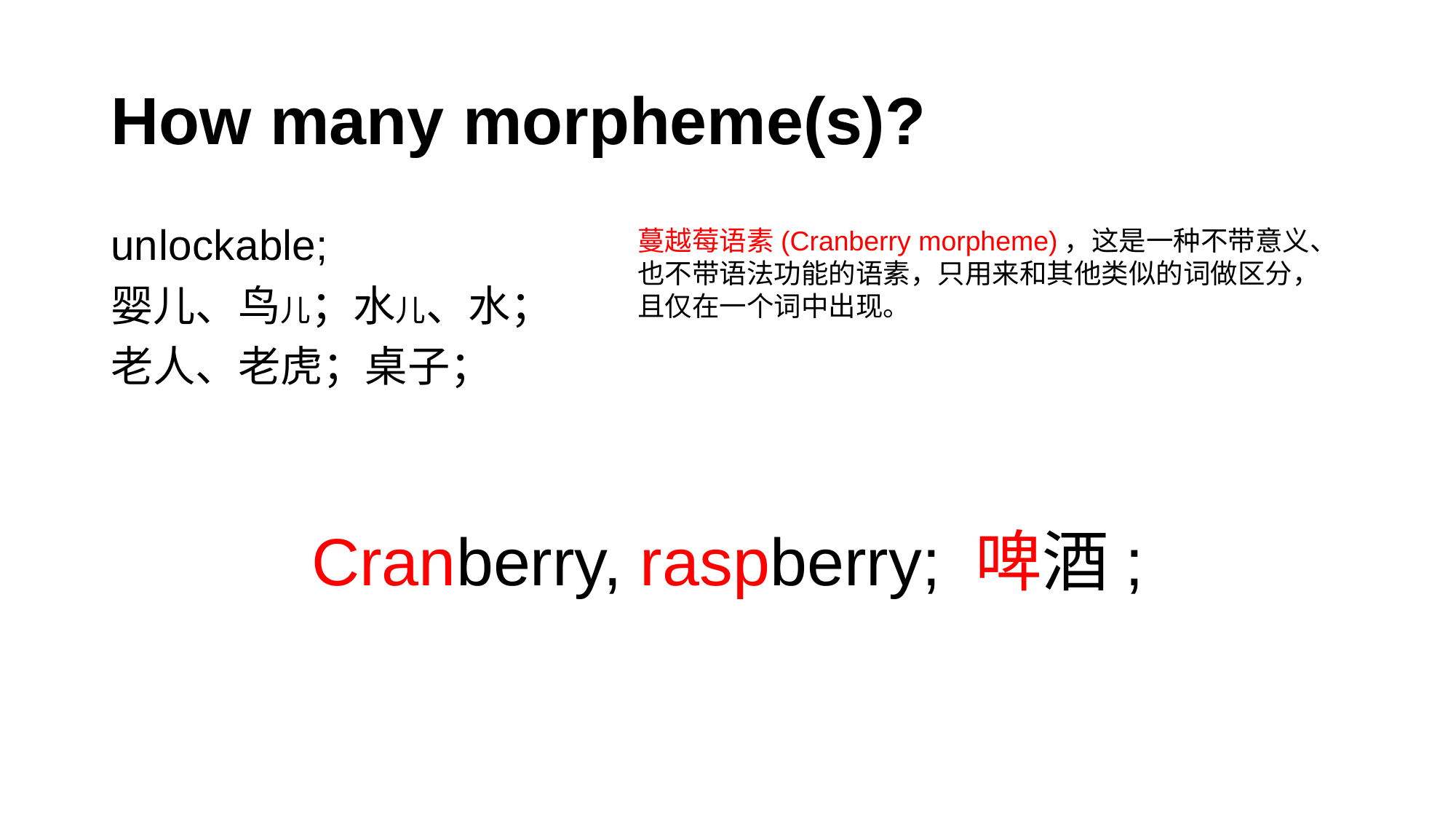

# How many morpheme(s)?
un- lock -able;
婴儿、鸟儿；水儿、水；
老人、老虎；桌子；

Cranberry, raspberry; 啤酒;
蔓越莓语素(Cranberry morpheme)，这是一种不带意义、也不带语法功能的语素，只用来和其他类似的词做区分，且仅在一个词中出现。